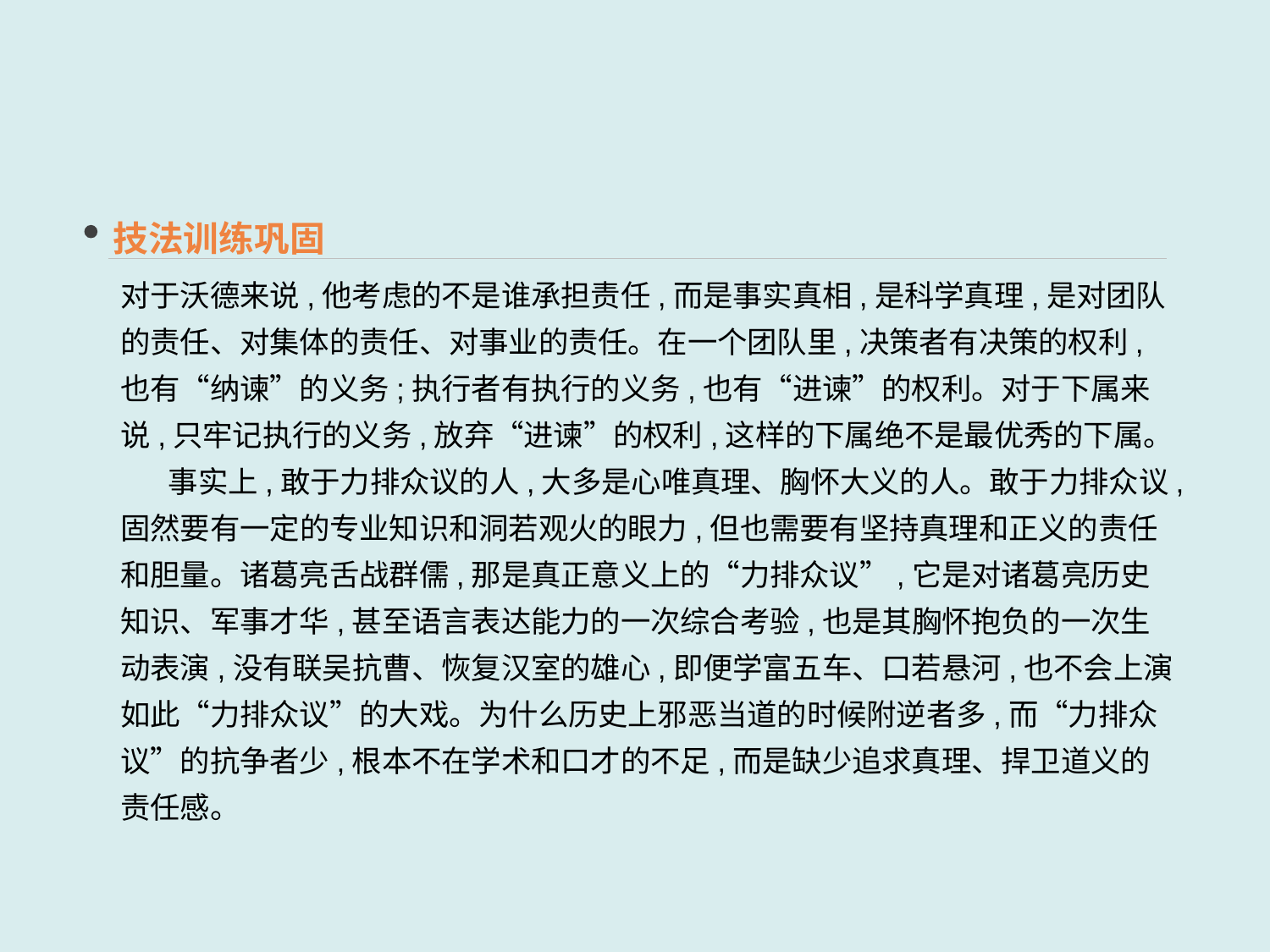

技法训练巩固

对于沃德来说,他考虑的不是谁承担责任,而是事实真相,是科学真理,是对团队的责任、对集体的责任、对事业的责任。在一个团队里,决策者有决策的权利,也有“纳谏”的义务;执行者有执行的义务,也有“进谏”的权利。对于下属来说,只牢记执行的义务,放弃“进谏”的权利,这样的下属绝不是最优秀的下属。
      事实上,敢于力排众议的人,大多是心唯真理、胸怀大义的人。敢于力排众议,固然要有一定的专业知识和洞若观火的眼力,但也需要有坚持真理和正义的责任和胆量。诸葛亮舌战群儒,那是真正意义上的“力排众议”,它是对诸葛亮历史知识、军事才华,甚至语言表达能力的一次综合考验,也是其胸怀抱负的一次生动表演,没有联吴抗曹、恢复汉室的雄心,即便学富五车、口若悬河,也不会上演如此“力排众议”的大戏。为什么历史上邪恶当道的时候附逆者多,而“力排众议”的抗争者少,根本不在学术和口才的不足,而是缺少追求真理、捍卫道义的责任感。